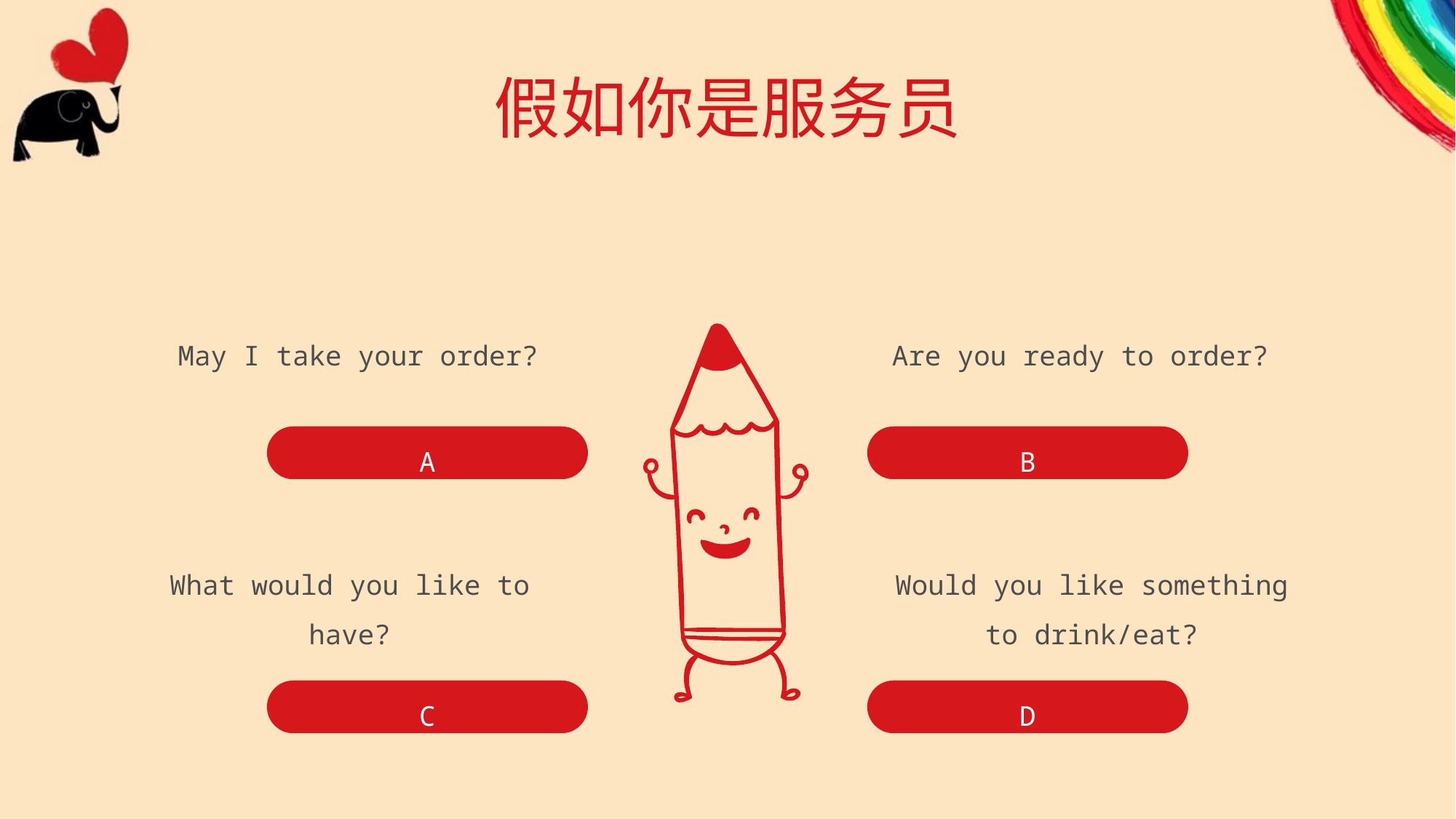

# 假如你是服务员
May I take your order?
Are you ready to order?

A
B
What would you like to have?
Would you like something to drink/eat?
C
D